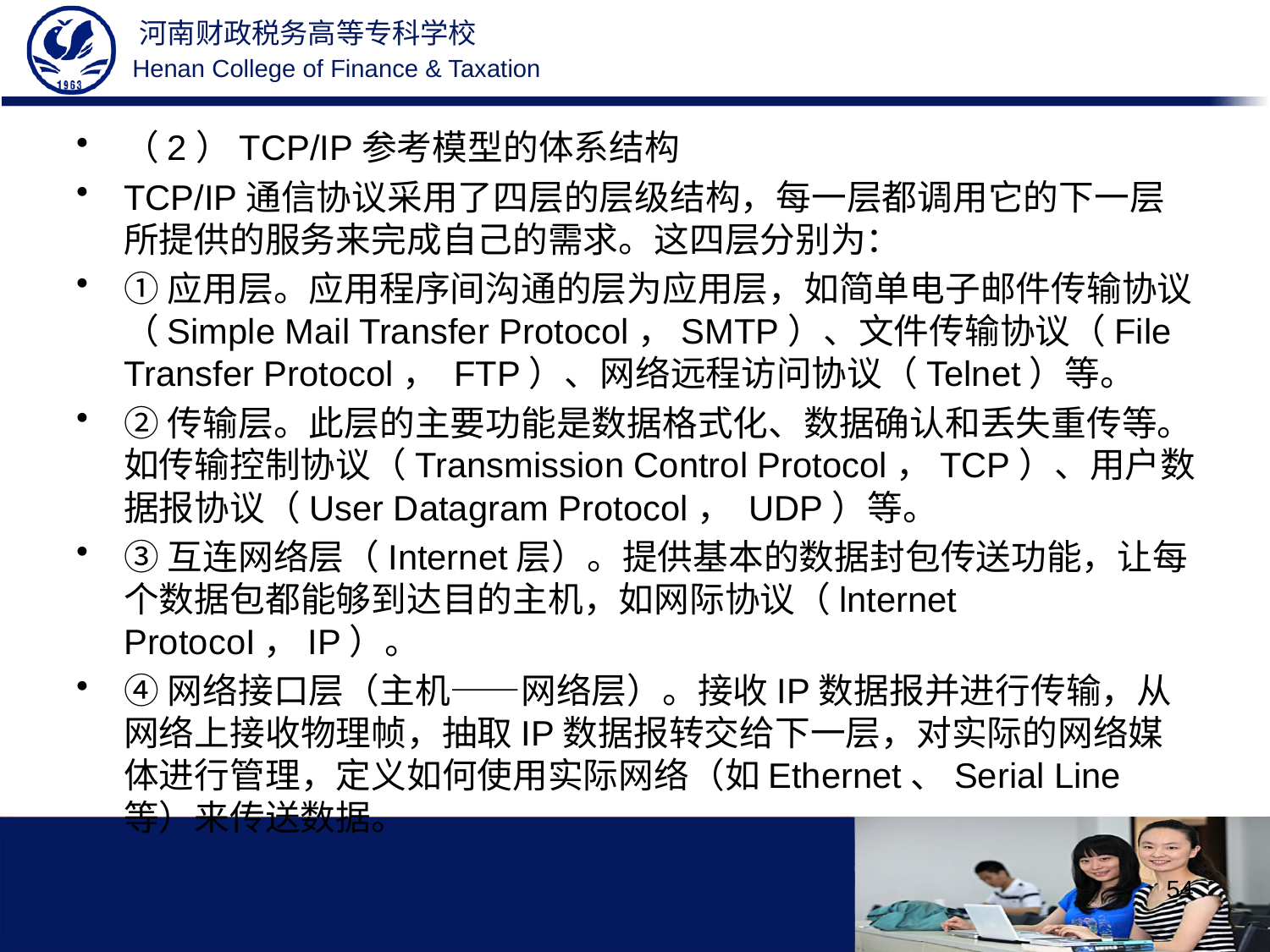

（2）TCP/IP参考模型的体系结构
TCP/IP通信协议采用了四层的层级结构，每一层都调用它的下一层所提供的服务来完成自己的需求。这四层分别为：
①应用层。应用程序间沟通的层为应用层，如简单电子邮件传输协议（Simple Mail Transfer Protocol，SMTP）、文件传输协议（File Transfer Protocol， FTP）、网络远程访问协议（Telnet）等。
②传输层。此层的主要功能是数据格式化、数据确认和丢失重传等。如传输控制协议（Transmission Control Protocol，TCP）、用户数据报协议（User Datagram Protocol， UDP）等。
③互连网络层（Internet层）。提供基本的数据封包传送功能，让每个数据包都能够到达目的主机，如网际协议（lnternet ProtocoI，IP）。
④网络接口层（主机——网络层）。接收IP数据报并进行传输，从网络上接收物理帧，抽取IP数据报转交给下一层，对实际的网络媒体进行管理，定义如何使用实际网络（如Ethernet、Serial Line等）来传送数据。

54